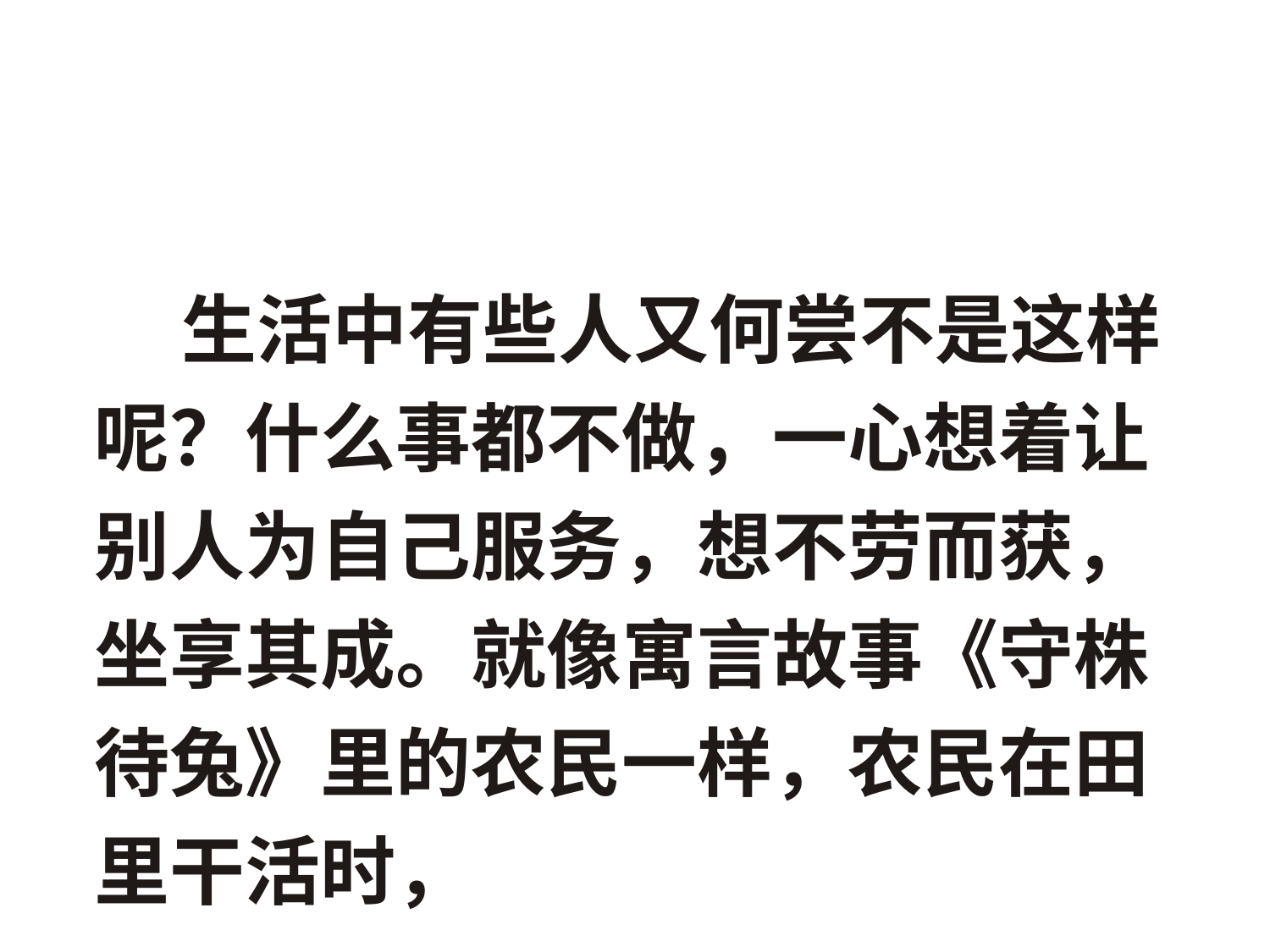

生活中有些人又何尝不是这样呢？什么事都不做，一心想着让别人为自己服务，想不劳而获，坐享其成。就像寓言故事《守株待兔》里的农民一样，农民在田里干活时，